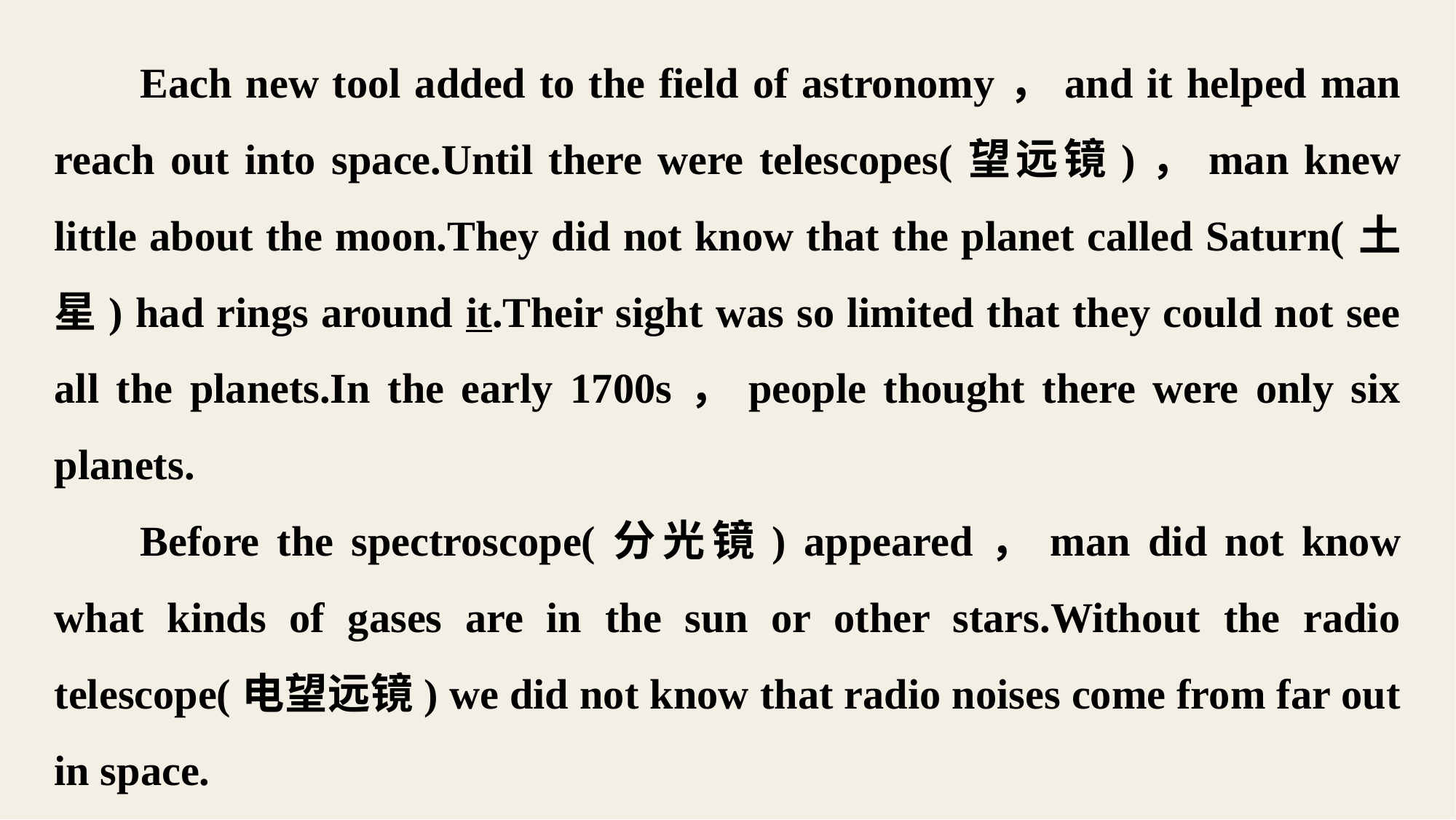

Each new tool added to the field of astronomy，and it helped man reach out into space.Until there were telescopes(望远镜)，man knew little about the moon.They did not know that the planet called Saturn(土星) had rings around it.Their sight was so limited that they could not see all the planets.In the early 1700s，people thought there were only six planets.
Before the spectroscope(分光镜) appeared，man did not know what kinds of gases are in the sun or other stars.Without the radio telescope(电望远镜) we did not know that radio noises come from far out in space.
Today，astronomy is a growing science.We have learned more in the last fifty years than in the whole history of astronomy.